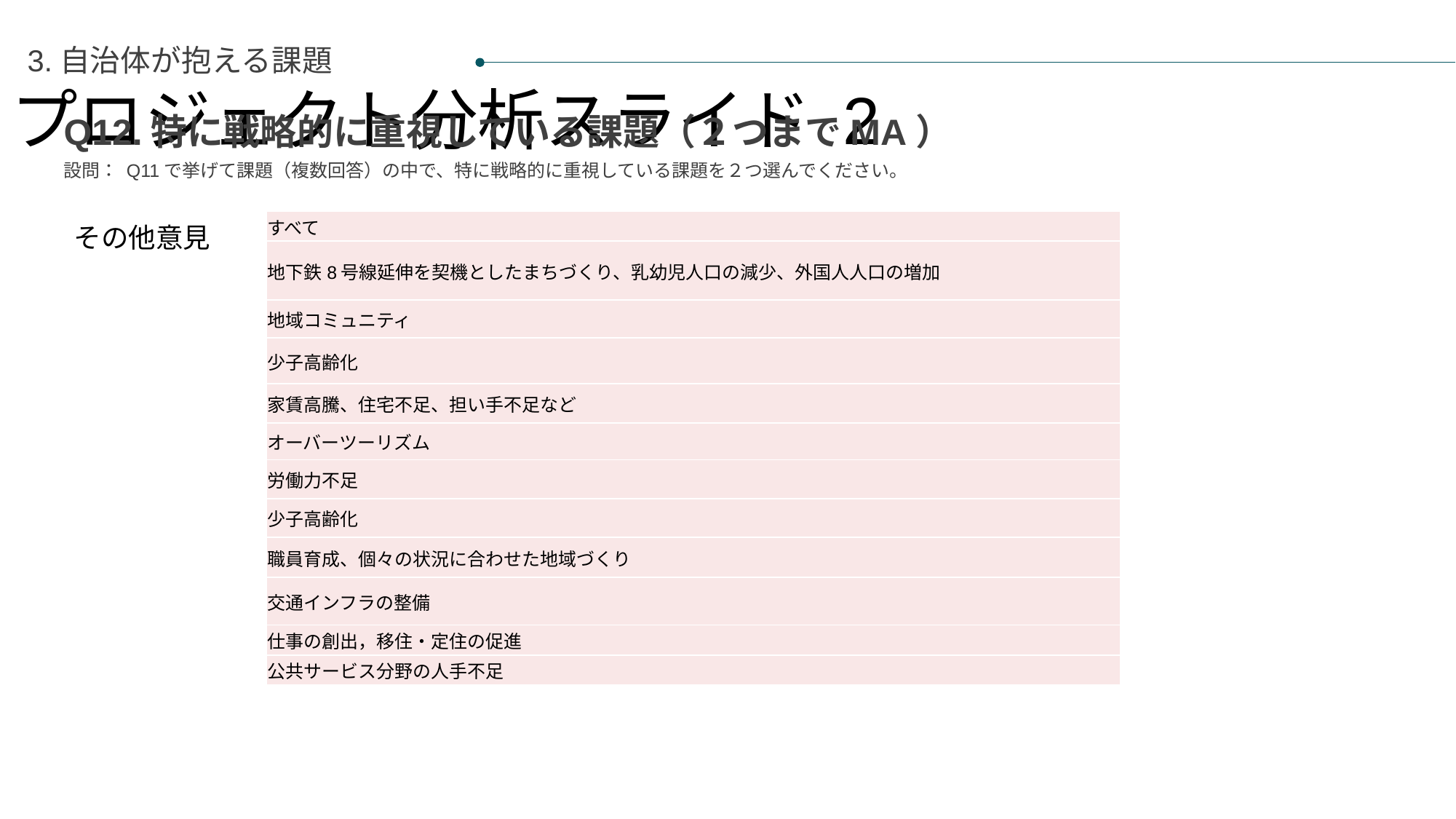

プロジェクト分析スライド 2
3.自治体が抱える課題
Q12.特に戦略的に重視している課題（２つまでMA）
設問： Q11で挙げて課題（複数回答）の中で、特に戦略的に重視している課題を２つ選んでください。
| すべて |
| --- |
| 地下鉄8号線延伸を契機としたまちづくり、乳幼児人口の減少、外国人人口の増加 |
| 地域コミュニティ |
| 少子高齢化 |
| 家賃高騰、住宅不足、担い手不足など |
| オーバーツーリズム |
| 労働力不足 |
| 少子高齢化 |
| 職員育成、個々の状況に合わせた地域づくり |
| 交通インフラの整備 |
| 仕事の創出，移住・定住の促進 |
| 公共サービス分野の人手不足 |
その他意見